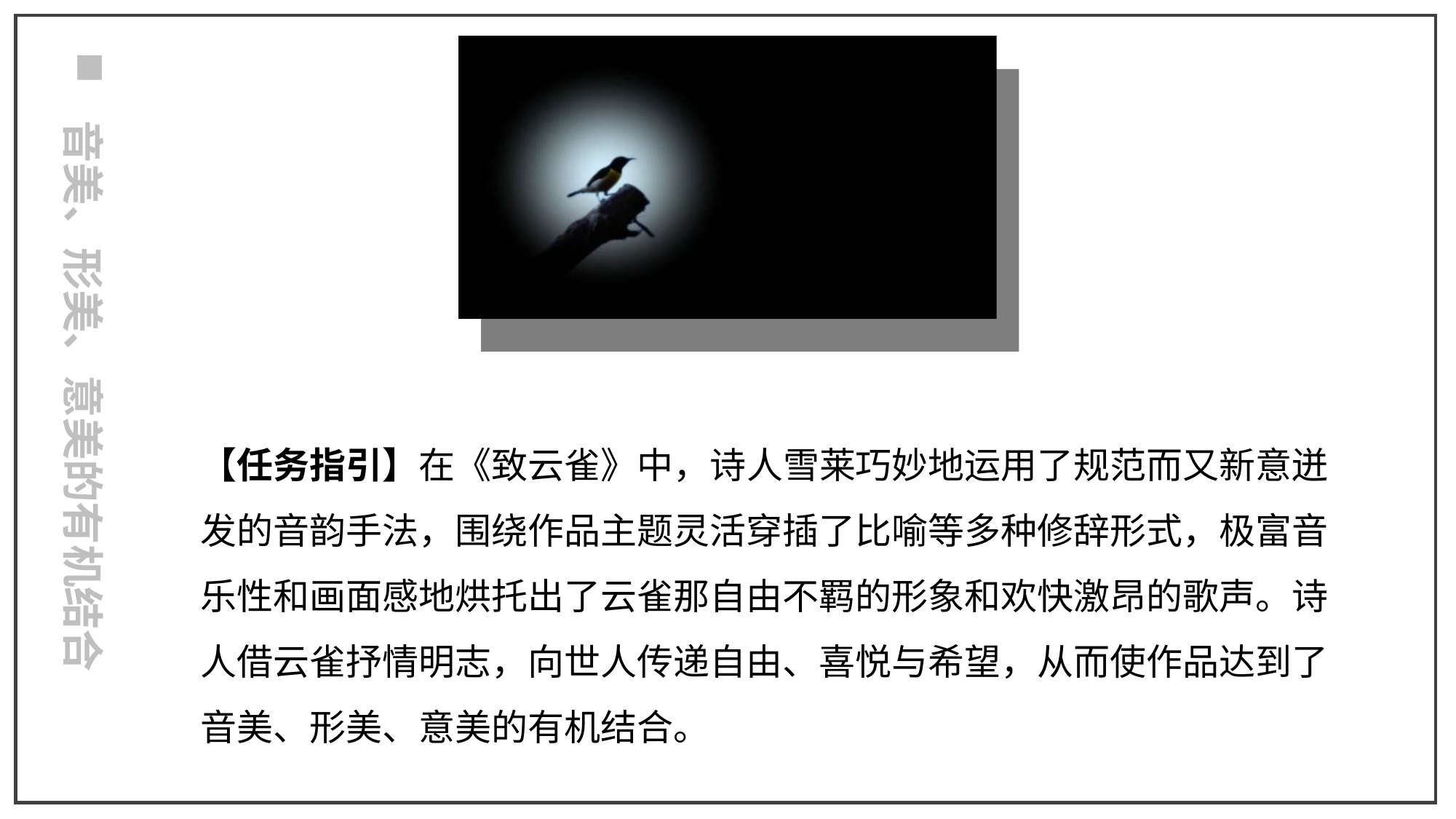

音美、形美、意美的有机结合

【任务指引】在《致云雀》中，诗人雪莱巧妙地运用了规范而又新意迸发的音韵手法，围绕作品主题灵活穿插了比喻等多种修辞形式，极富音乐性和画面感地烘托出了云雀那自由不羁的形象和欢快激昂的歌声。诗人借云雀抒情明志，向世人传递自由、喜悦与希望，从而使作品达到了音美、形美、意美的有机结合。